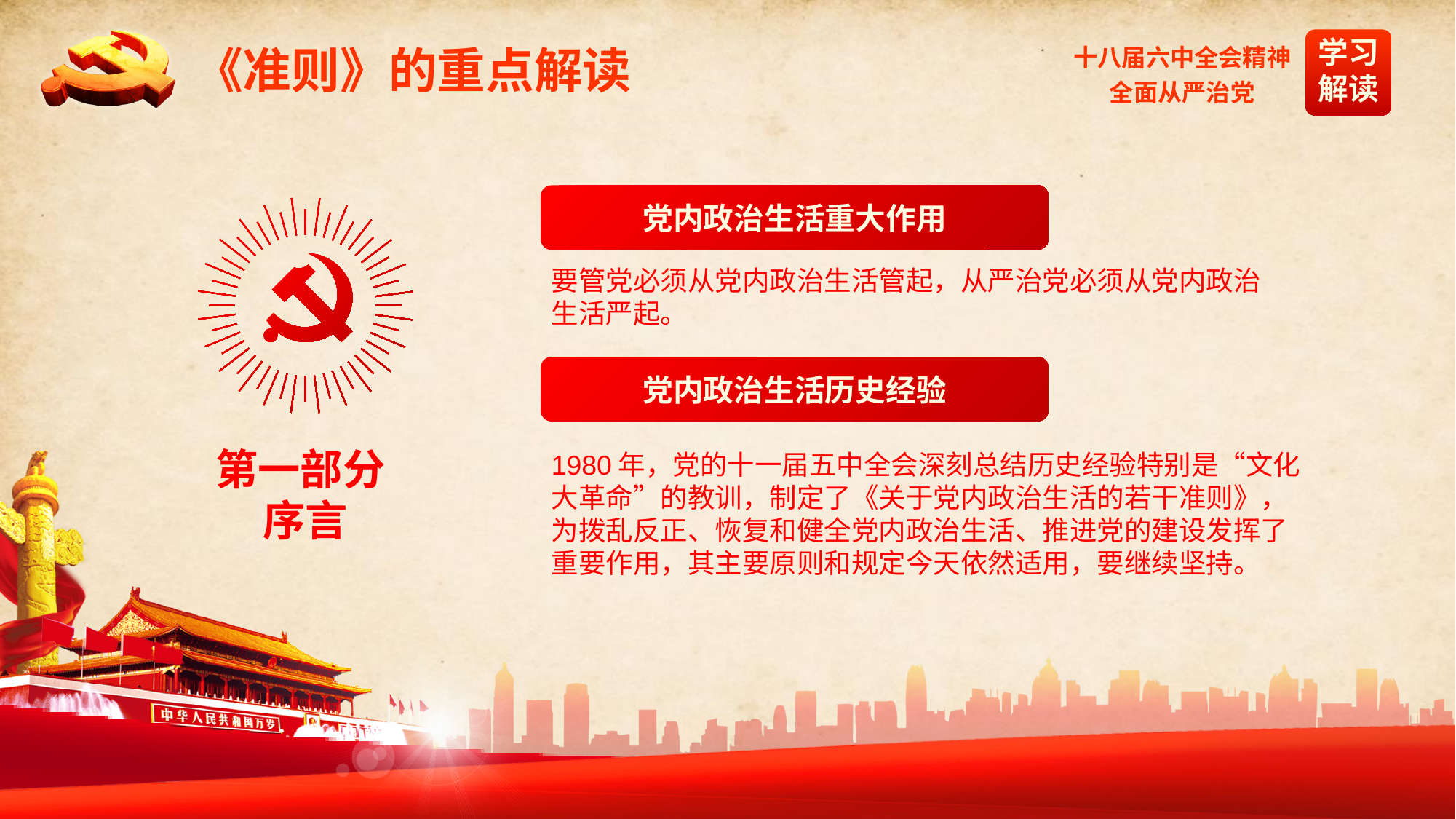

《准则》的重点解读
党内政治生活重大作用

第一部分
序言
要管党必须从党内政治生活管起，从严治党必须从党内政治生活严起。
党内政治生活历史经验
1980年，党的十一届五中全会深刻总结历史经验特别是“文化大革命”的教训，制定了《关于党内政治生活的若干准则》，为拨乱反正、恢复和健全党内政治生活、推进党的建设发挥了重要作用，其主要原则和规定今天依然适用，要继续坚持。